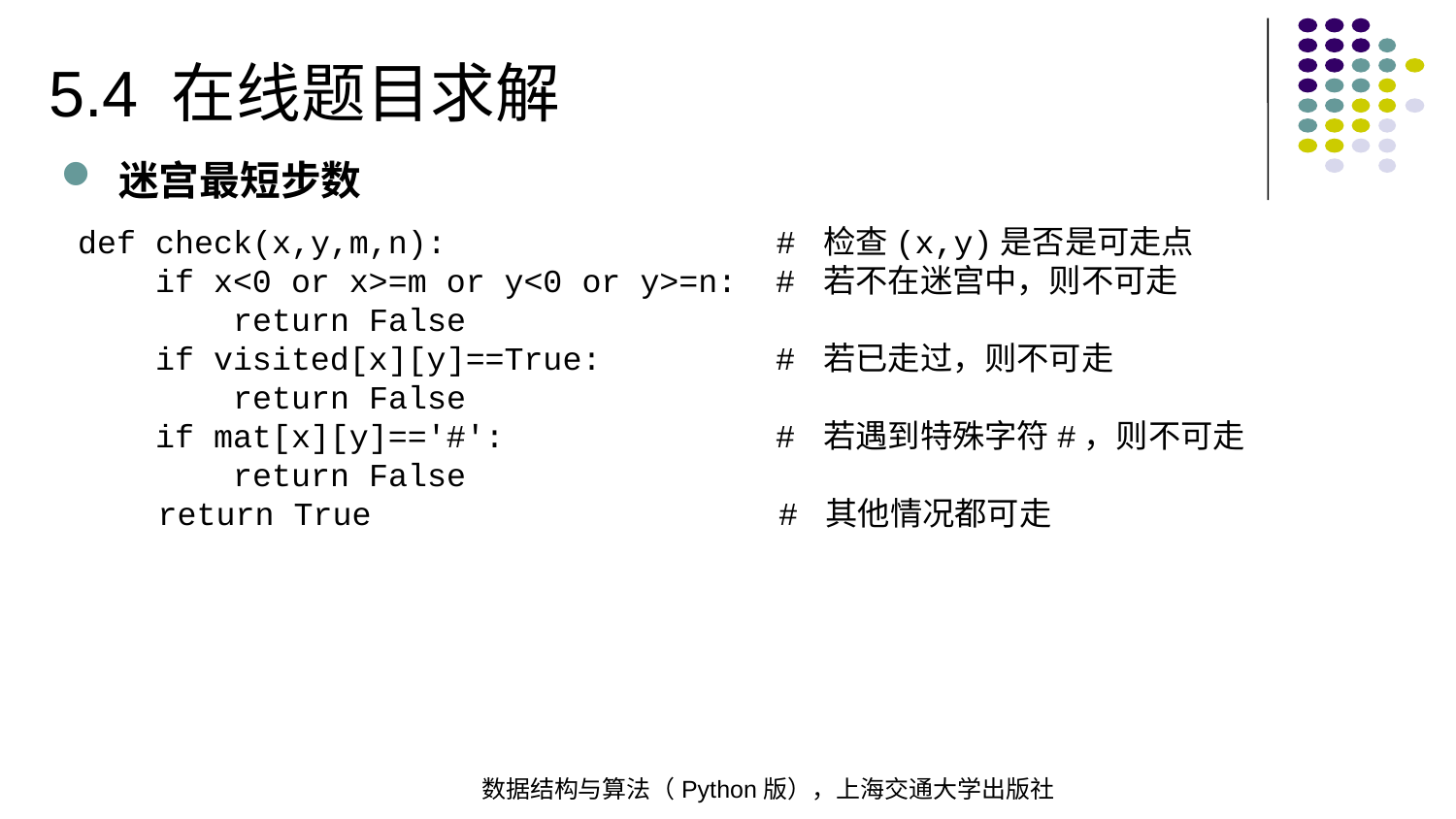

5.4 在线题目求解
迷宫最短步数
def check(x,y,m,n):                 # 检查(x,y)是否是可走点
    if x<0 or x>=m or y<0 or y>=n:  # 若不在迷宫中，则不可走
        return False
    if visited[x][y]==True:         # 若已走过，则不可走
        return False
    if mat[x][y]=='#':              # 若遇到特殊字符#，则不可走
        return False
          return True                     # 其他情况都可走